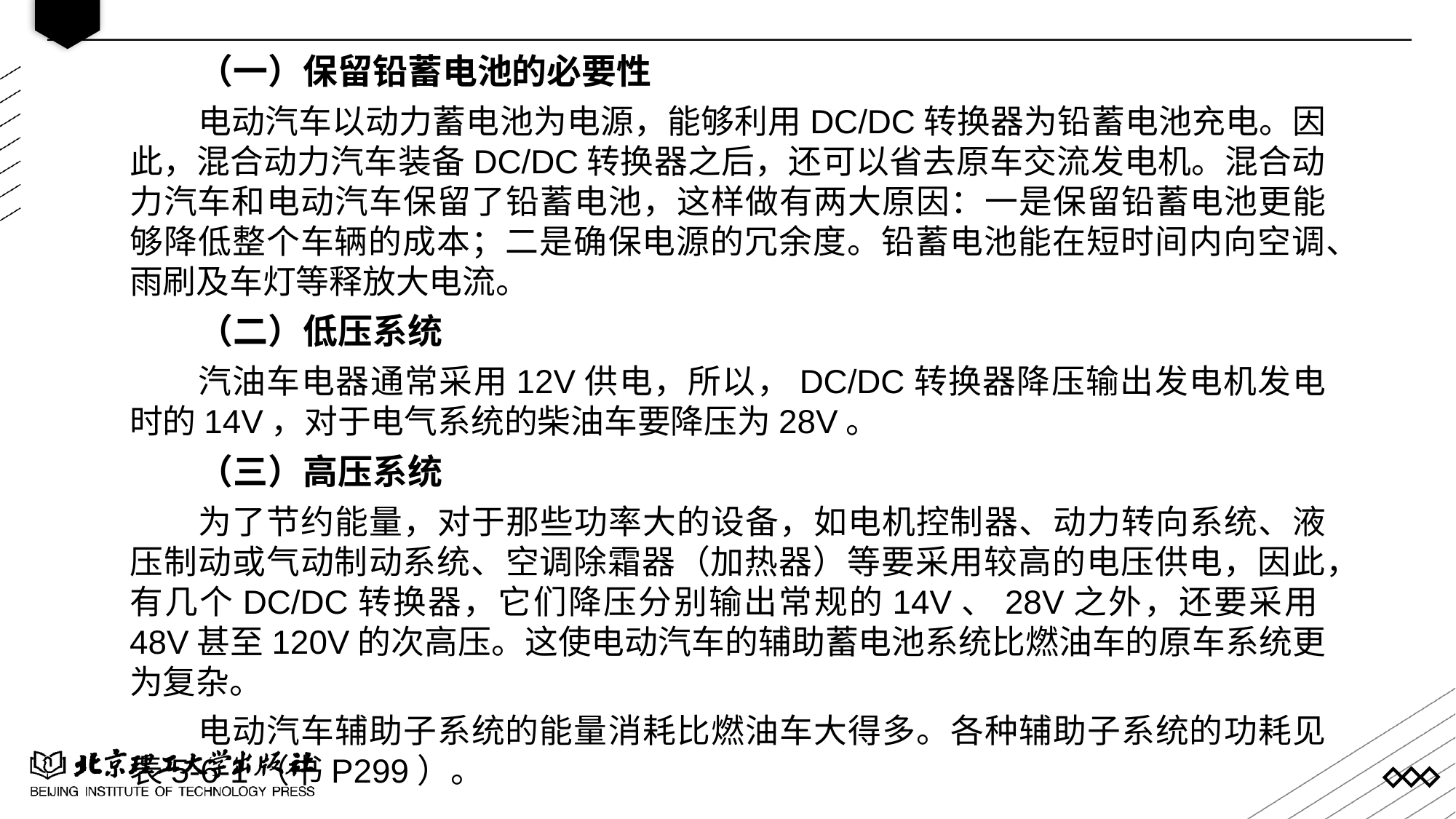

（一）保留铅蓄电池的必要性
电动汽车以动力蓄电池为电源，能够利用DC/DC转换器为铅蓄电池充电。因此，混合动力汽车装备DC/DC转换器之后，还可以省去原车交流发电机。混合动力汽车和电动汽车保留了铅蓄电池，这样做有两大原因：一是保留铅蓄电池更能够降低整个车辆的成本；二是确保电源的冗余度。铅蓄电池能在短时间内向空调、雨刷及车灯等释放大电流。
（二）低压系统
汽油车电器通常采用12V供电，所以，DC/DC转换器降压输出发电机发电时的14V，对于电气系统的柴油车要降压为28V。
（三）高压系统
为了节约能量，对于那些功率大的设备，如电机控制器、动力转向系统、液压制动或气动制动系统、空调除霜器（加热器）等要采用较高的电压供电，因此，有几个DC/DC转换器，它们降压分别输出常规的14V、28V之外，还要采用48V甚至120V的次高压。这使电动汽车的辅助蓄电池系统比燃油车的原车系统更为复杂。
电动汽车辅助子系统的能量消耗比燃油车大得多。各种辅助子系统的功耗见表5-6-1（书P299）。